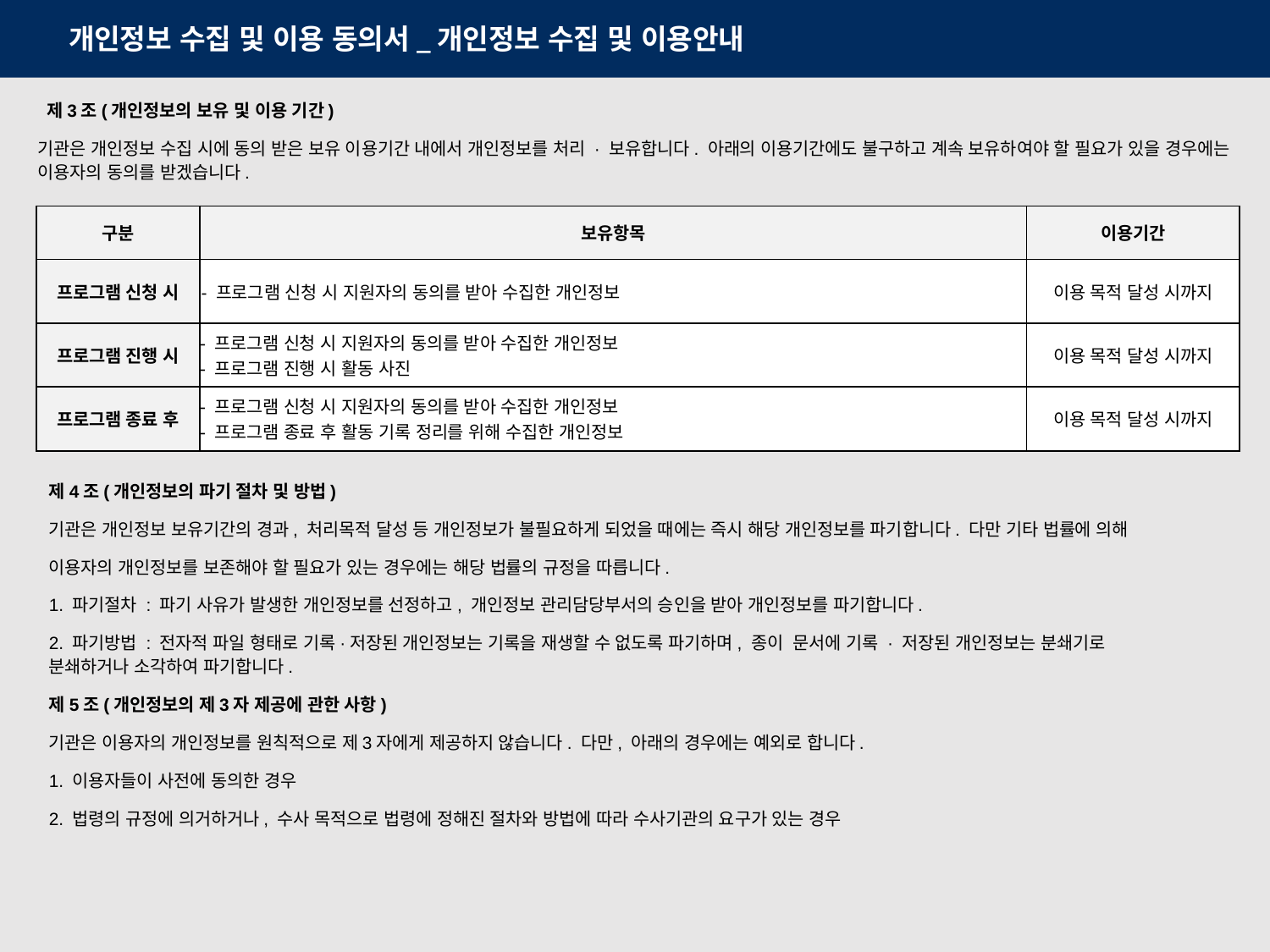

개인정보 수집 및 이용 동의서_개인정보 수집 및 이용안내
 제3조(개인정보의 보유 및 이용 기간)
기관은 개인정보 수집 시에 동의 받은 보유 이용기간 내에서 개인정보를 처리 · 보유합니다. 아래의 이용기간에도 불구하고 계속 보유하여야 할 필요가 있을 경우에는 이용자의 동의를 받겠습니다.
| 구분 | 보유항목 | 이용기간 |
| --- | --- | --- |
| 프로그램 신청 시 | - 프로그램 신청 시 지원자의 동의를 받아 수집한 개인정보 | 이용 목적 달성 시까지 |
| 프로그램 진행 시 | - 프로그램 신청 시 지원자의 동의를 받아 수집한 개인정보 - 프로그램 진행 시 활동 사진 | 이용 목적 달성 시까지 |
| 프로그램 종료 후 | - 프로그램 신청 시 지원자의 동의를 받아 수집한 개인정보 - 프로그램 종료 후 활동 기록 정리를 위해 수집한 개인정보 | 이용 목적 달성 시까지 |
제4조(개인정보의 파기 절차 및 방법)
기관은 개인정보 보유기간의 경과, 처리목적 달성 등 개인정보가 불필요하게 되었을 때에는 즉시 해당 개인정보를 파기합니다. 다만 기타 법률에 의해
이용자의 개인정보를 보존해야 할 필요가 있는 경우에는 해당 법률의 규정을 따릅니다.
1. 파기절차 : 파기 사유가 발생한 개인정보를 선정하고, 개인정보 관리담당부서의 승인을 받아 개인정보를 파기합니다.
2. 파기방법 : 전자적 파일 형태로 기록·저장된 개인정보는 기록을 재생할 수 없도록 파기하며, 종이  문서에 기록 · 저장된 개인정보는 분쇄기로
분쇄하거나 소각하여 파기합니다.
제5조(개인정보의 제3자 제공에 관한 사항)
기관은 이용자의 개인정보를 원칙적으로 제3자에게 제공하지 않습니다. 다만, 아래의 경우에는 예외로 합니다.
1. 이용자들이 사전에 동의한 경우
2. 법령의 규정에 의거하거나, 수사 목적으로 법령에 정해진 절차와 방법에 따라 수사기관의 요구가 있는 경우